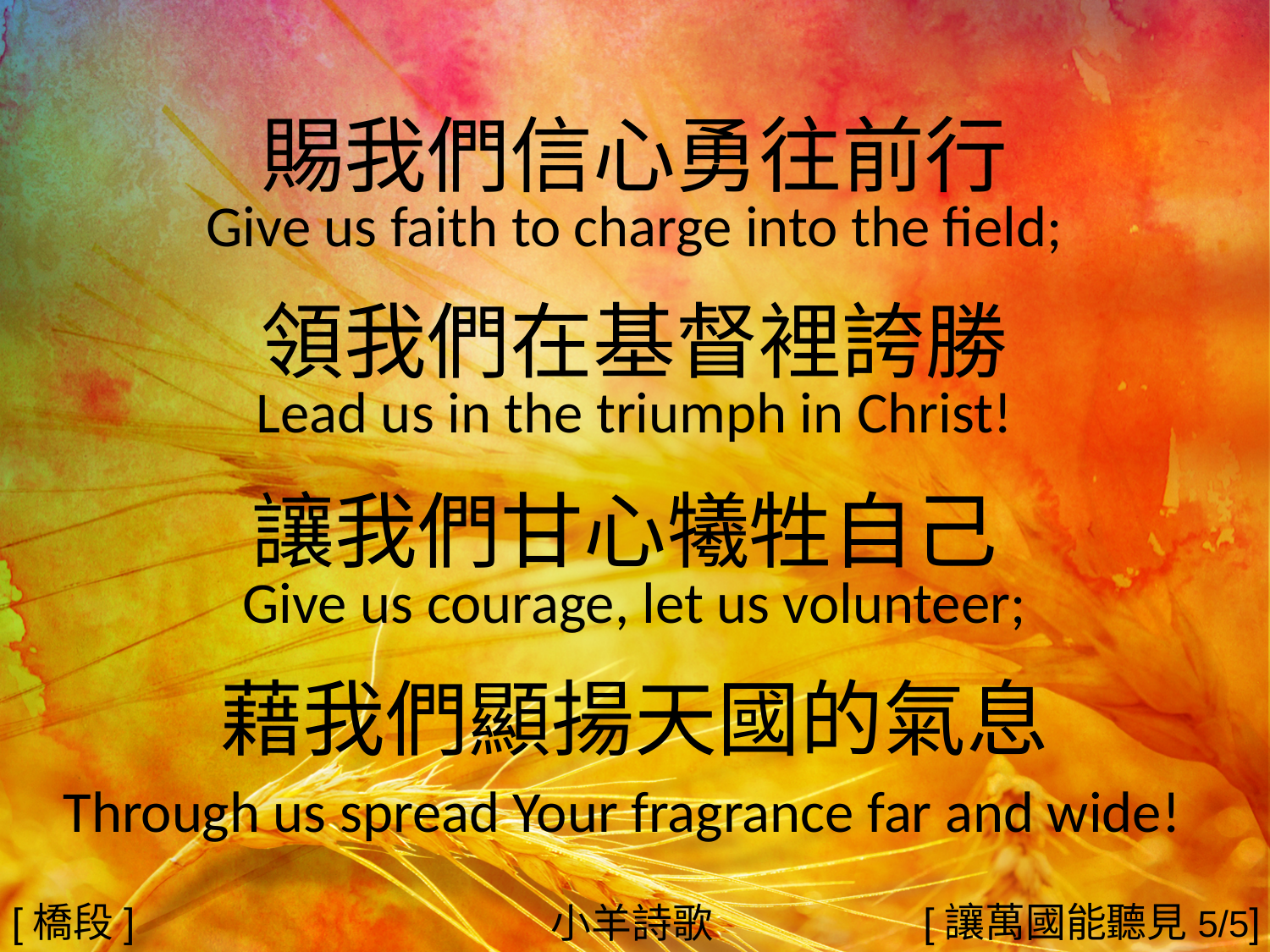

賜我們信心勇往前行
Give us faith to charge into the field;

領我們在基督裡誇勝
Lead us in the triumph in Christ!

讓我們甘心犧牲自己
Give us courage, let us volunteer;

藉我們顯揚天國的氣息
Through us spread Your fragrance far and wide!

#

[橋段]
[讓萬國能聽見5/5]
小羊詩歌